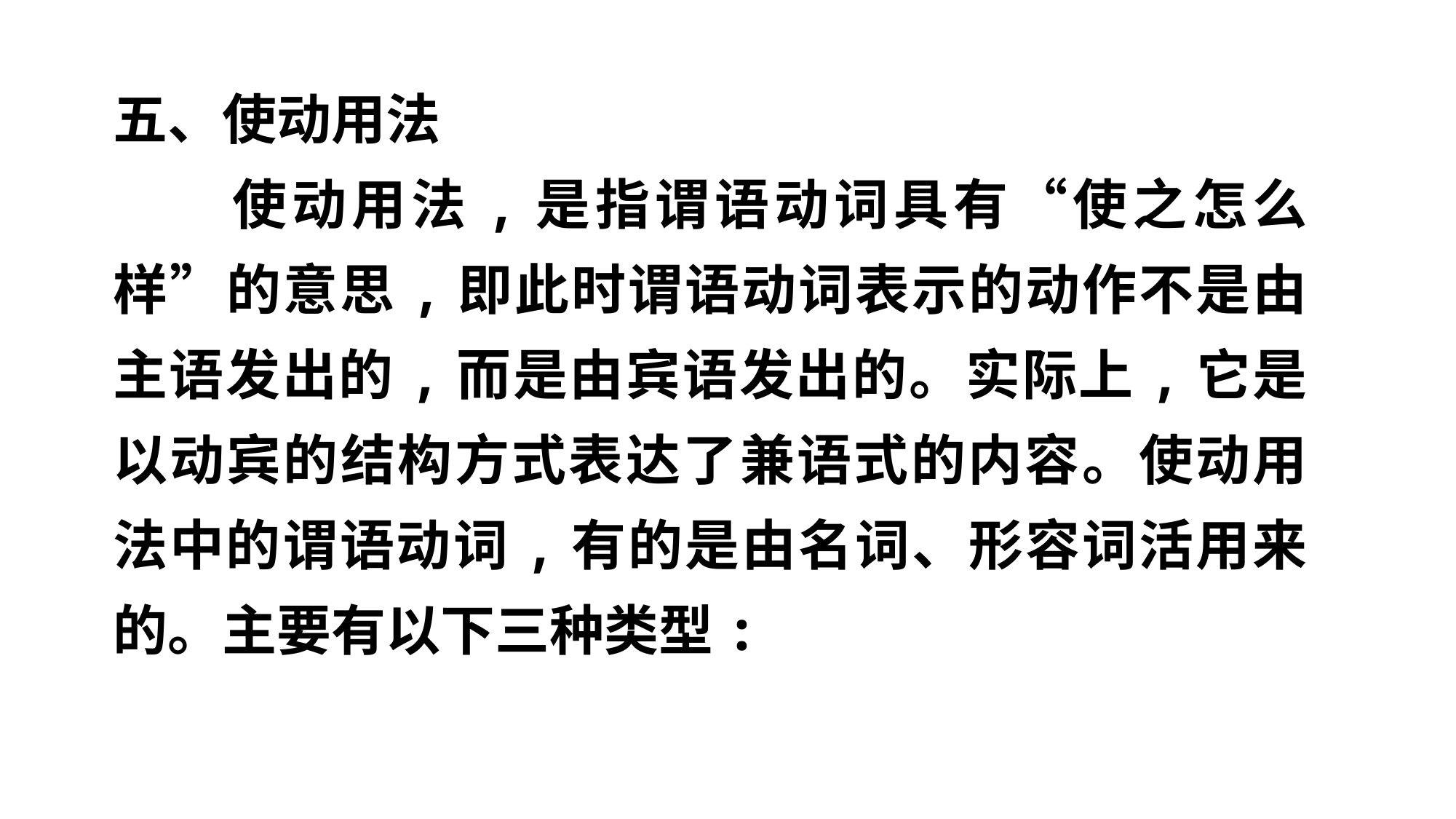

五、使动用法
　　使动用法,是指谓语动词具有“使之怎么样”的意思,即此时谓语动词表示的动作不是由主语发出的,而是由宾语发出的。实际上,它是以动宾的结构方式表达了兼语式的内容。使动用法中的谓语动词,有的是由名词、形容词活用来的。主要有以下三种类型: